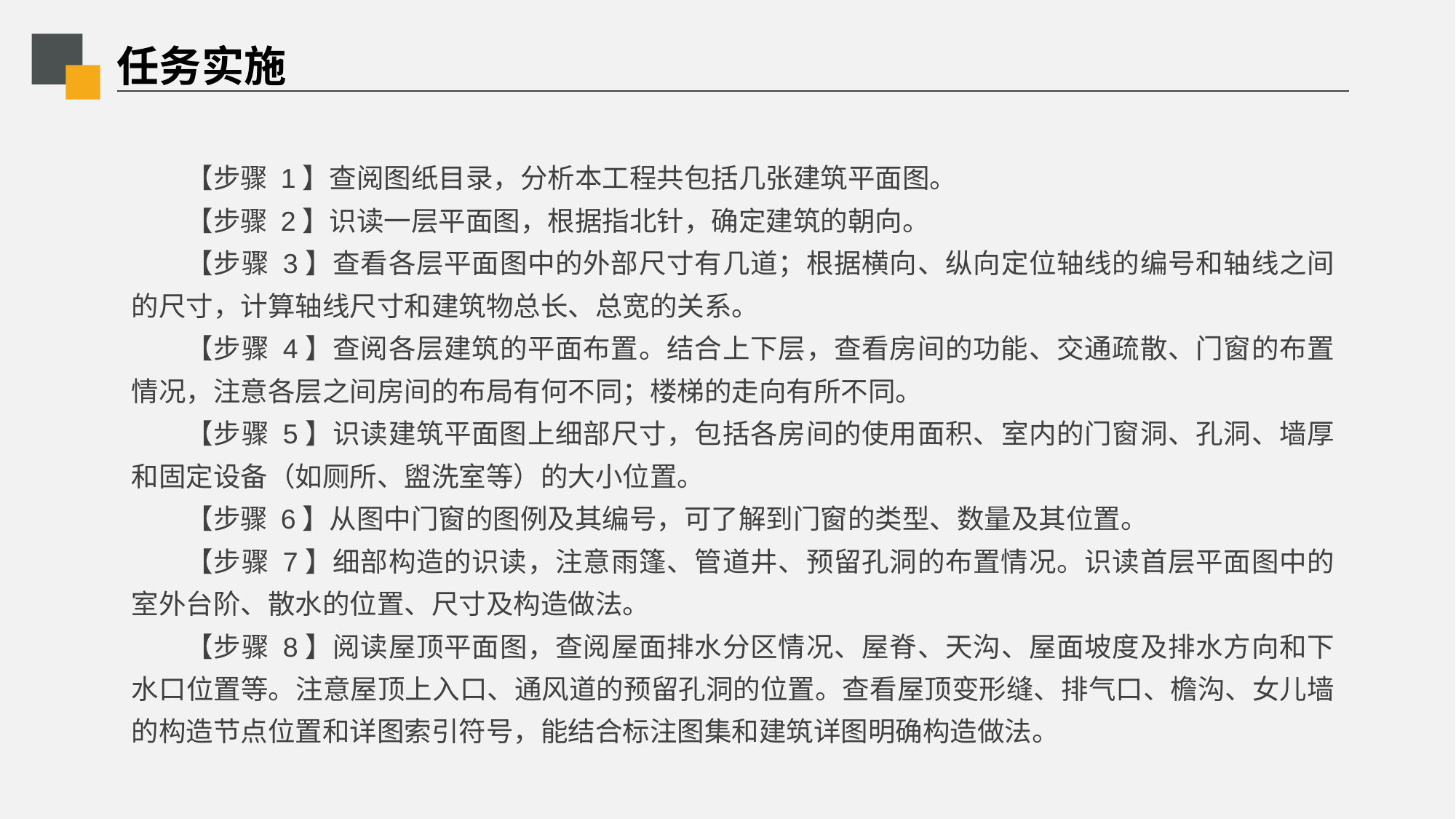

# 任务实施
【步骤 1】查阅图纸目录，分析本工程共包括几张建筑平面图。
【步骤 2】识读一层平面图，根据指北针，确定建筑的朝向。
【步骤 3】查看各层平面图中的外部尺寸有几道；根据横向、纵向定位轴线的编号和轴线之间的尺寸，计算轴线尺寸和建筑物总长、总宽的关系。
【步骤 4】查阅各层建筑的平面布置。结合上下层，查看房间的功能、交通疏散、门窗的布置情况，注意各层之间房间的布局有何不同；楼梯的走向有所不同。
【步骤 5】识读建筑平面图上细部尺寸，包括各房间的使用面积、室内的门窗洞、孔洞、墙厚和固定设备（如厕所、盥洗室等）的大小位置。
【步骤 6】从图中门窗的图例及其编号，可了解到门窗的类型、数量及其位置。
【步骤 7】细部构造的识读，注意雨篷、管道井、预留孔洞的布置情况。识读首层平面图中的室外台阶、散水的位置、尺寸及构造做法。
【步骤 8】阅读屋顶平面图，查阅屋面排水分区情况、屋脊、天沟、屋面坡度及排水方向和下水口位置等。注意屋顶上入口、通风道的预留孔洞的位置。查看屋顶变形缝、排气口、檐沟、女儿墙的构造节点位置和详图索引符号，能结合标注图集和建筑详图明确构造做法。